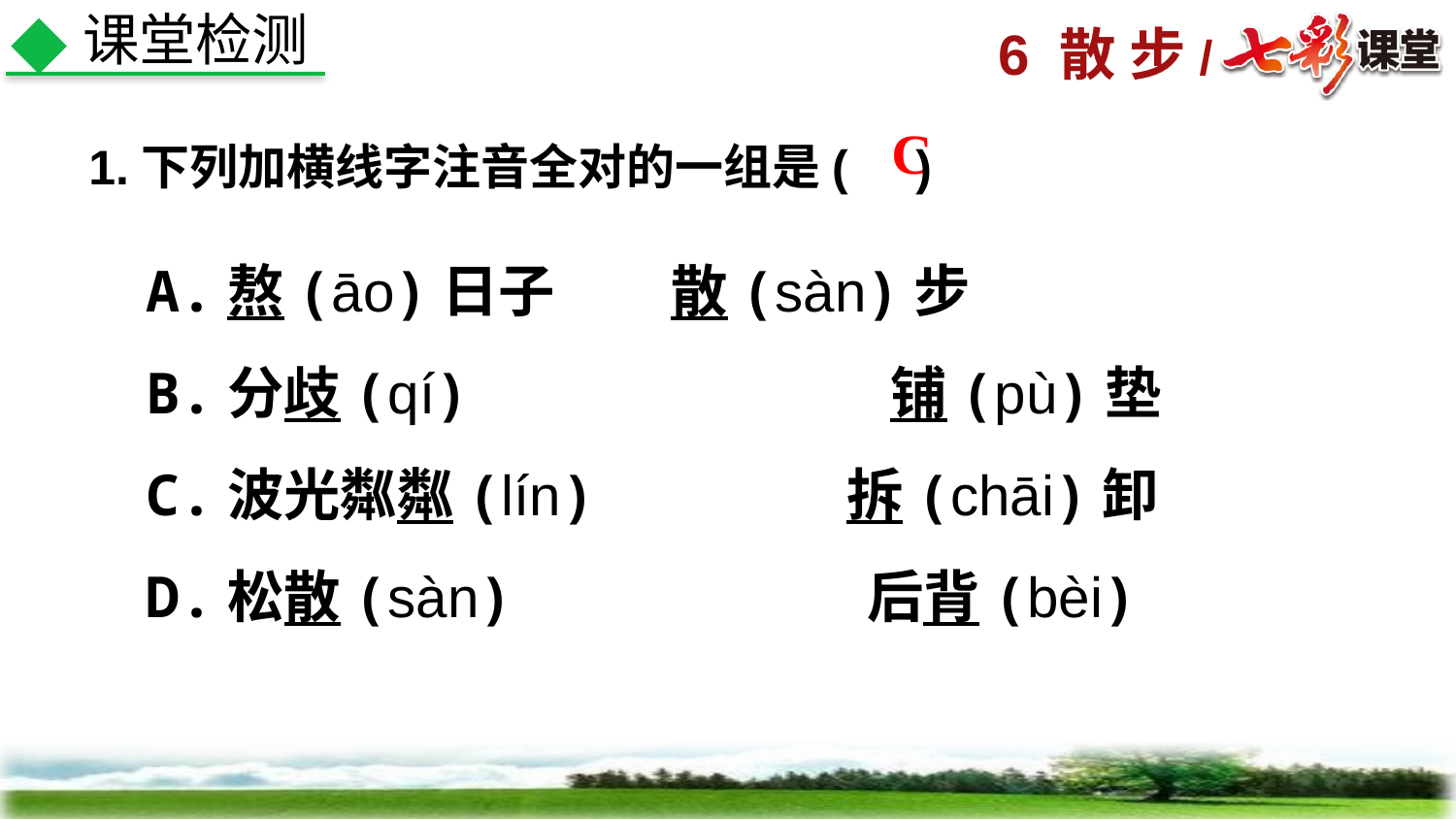

课堂检测

1.下列加横线字注音全对的一组是(     )
C
A.熬(āo)日子         散(sàn)步
B.分歧(qí)            铺(pù)垫
C.波光粼粼(lín)       拆(chāi)卸
D.松散(sàn)          后背(bèi)